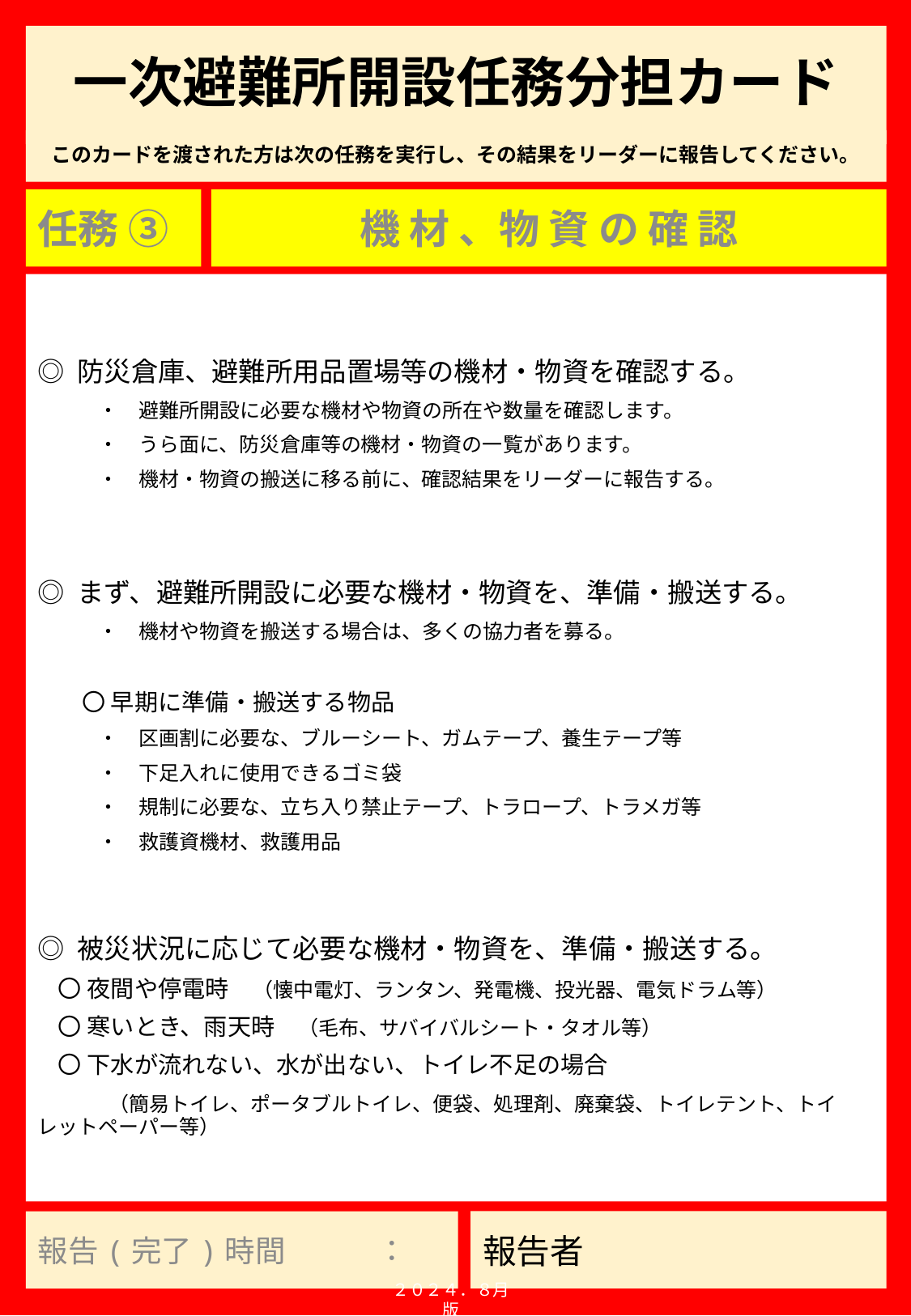

# 一次避難所開設任務分担カード
任務 ③
機 材 、物 資 の 確 認

◎ 防災倉庫、避難所用品置場等の機材・物資を確認する。
　　　・　避難所開設に必要な機材や物資の所在や数量を確認します。
　　　・　うら面に、防災倉庫等の機材・物資の一覧があります。
　　　・　機材・物資の搬送に移る前に、確認結果をリーダーに報告する。

◎ まず、避難所開設に必要な機材・物資を、準備・搬送する。
　　　・　機材や物資を搬送する場合は、多くの協力者を募る。

　　〇 早期に準備・搬送する物品
　　　・　区画割に必要な、ブルーシート、ガムテープ、養生テープ等
　　　・　下足入れに使用できるゴミ袋
　　　・　規制に必要な、立ち入り禁止テープ、トラロープ、トラメガ等
　　　・　救護資機材、救護用品

◎ 被災状況に応じて必要な機材・物資を、準備・搬送する。
　〇 夜間や停電時　（懐中電灯、ランタン、発電機、投光器、電気ドラム等）
　〇 寒いとき、雨天時　（毛布、サバイバルシート・タオル等）
　〇 下水が流れない、水が出ない、トイレ不足の場合
　　　（簡易トイレ、ポータブルトイレ、便袋、処理剤、廃棄袋、トイレテント、トイレットペーパー等）

報告(完了)時間　　　：
２０２４．８月版